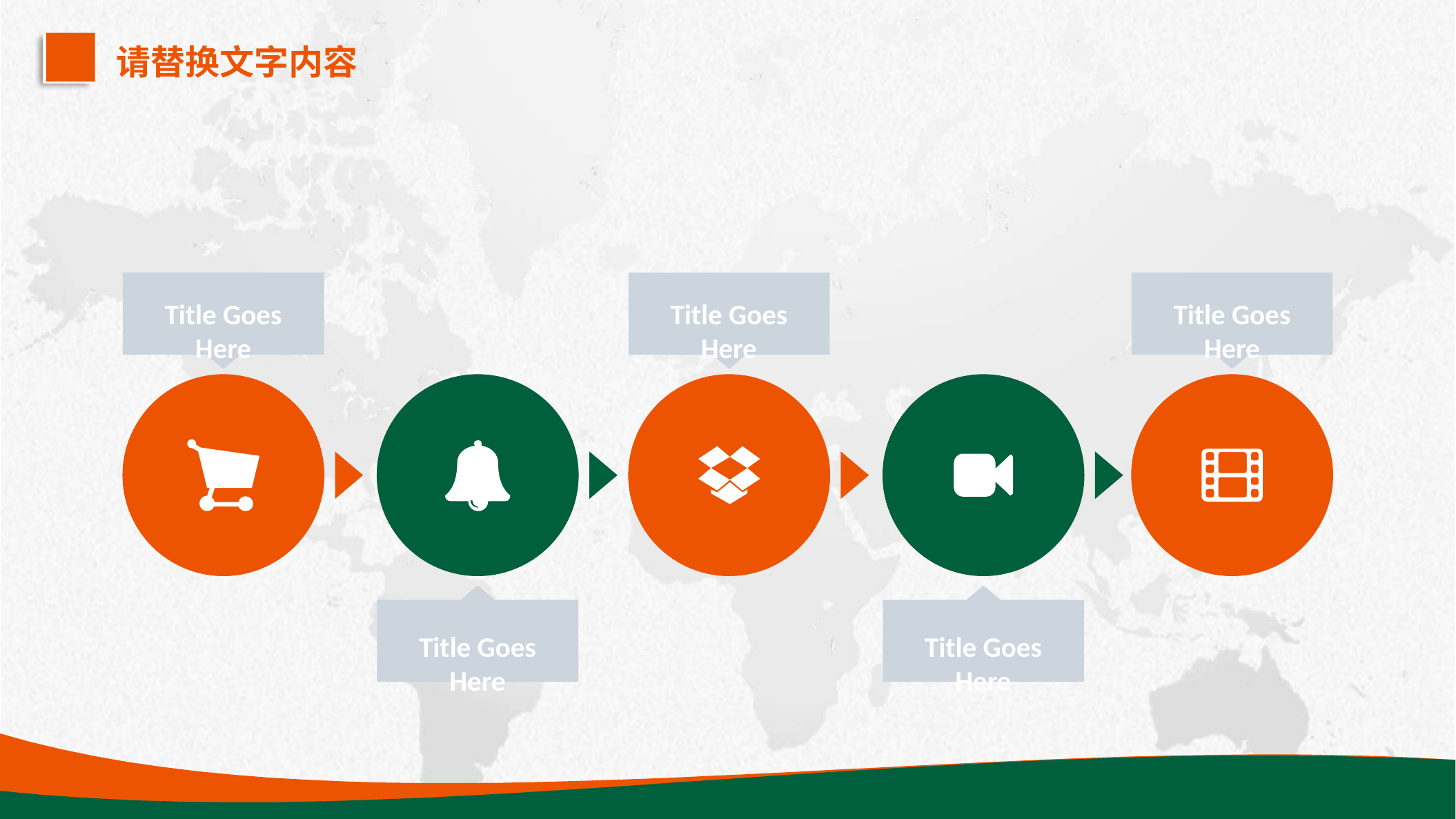

请替换文字内容

Title Goes Here

Title Goes Here

Title Goes Here

Title Goes Here

Title Goes Here